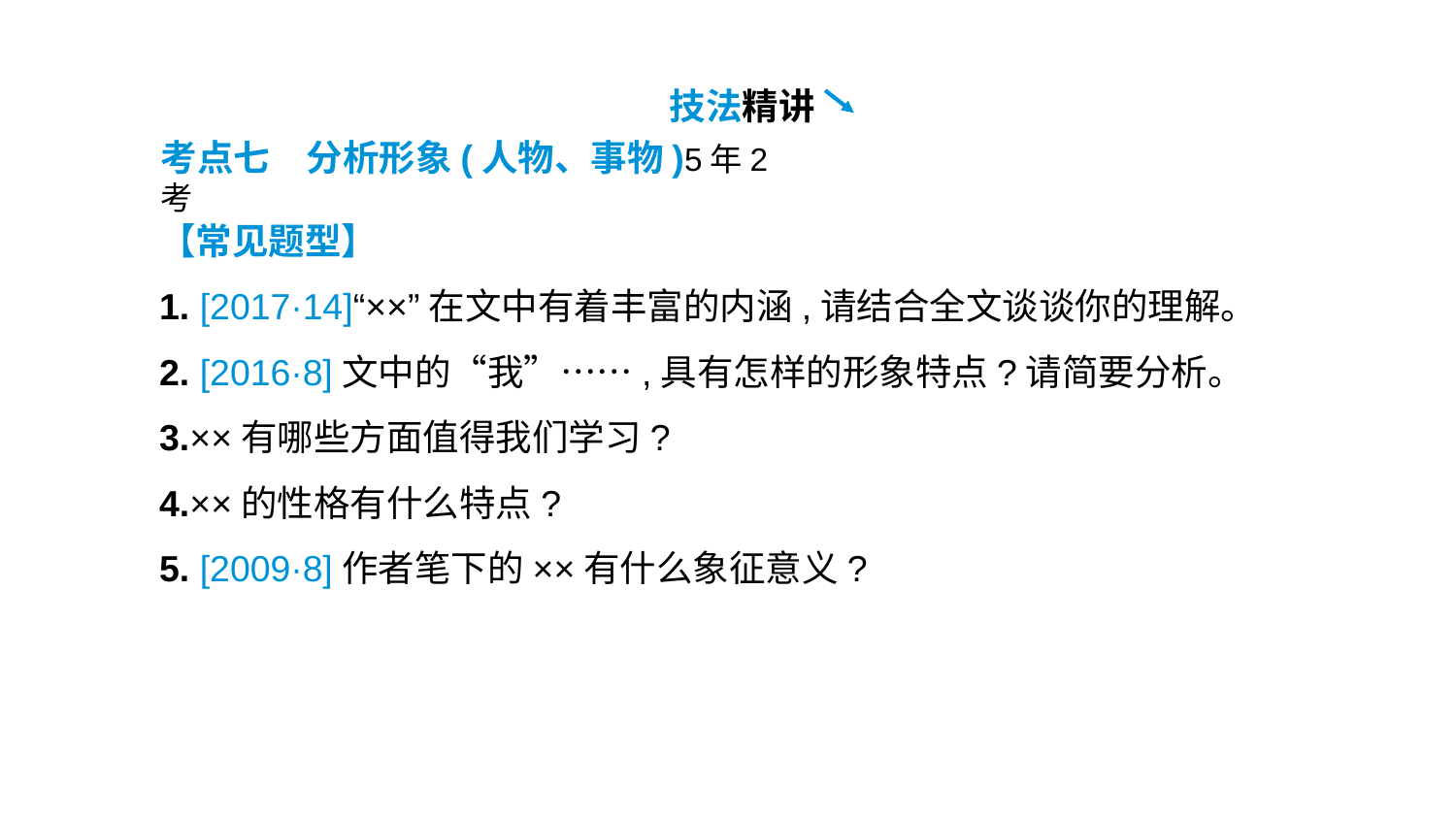

技法精讲
考点七　分析形象(人物、事物)5年2考
【常见题型】
1. [2017·14]“××”在文中有着丰富的内涵,请结合全文谈谈你的理解。
2. [2016·8]文中的“我”……,具有怎样的形象特点?请简要分析。
3.××有哪些方面值得我们学习?
4.××的性格有什么特点?
5. [2009·8]作者笔下的××有什么象征意义?